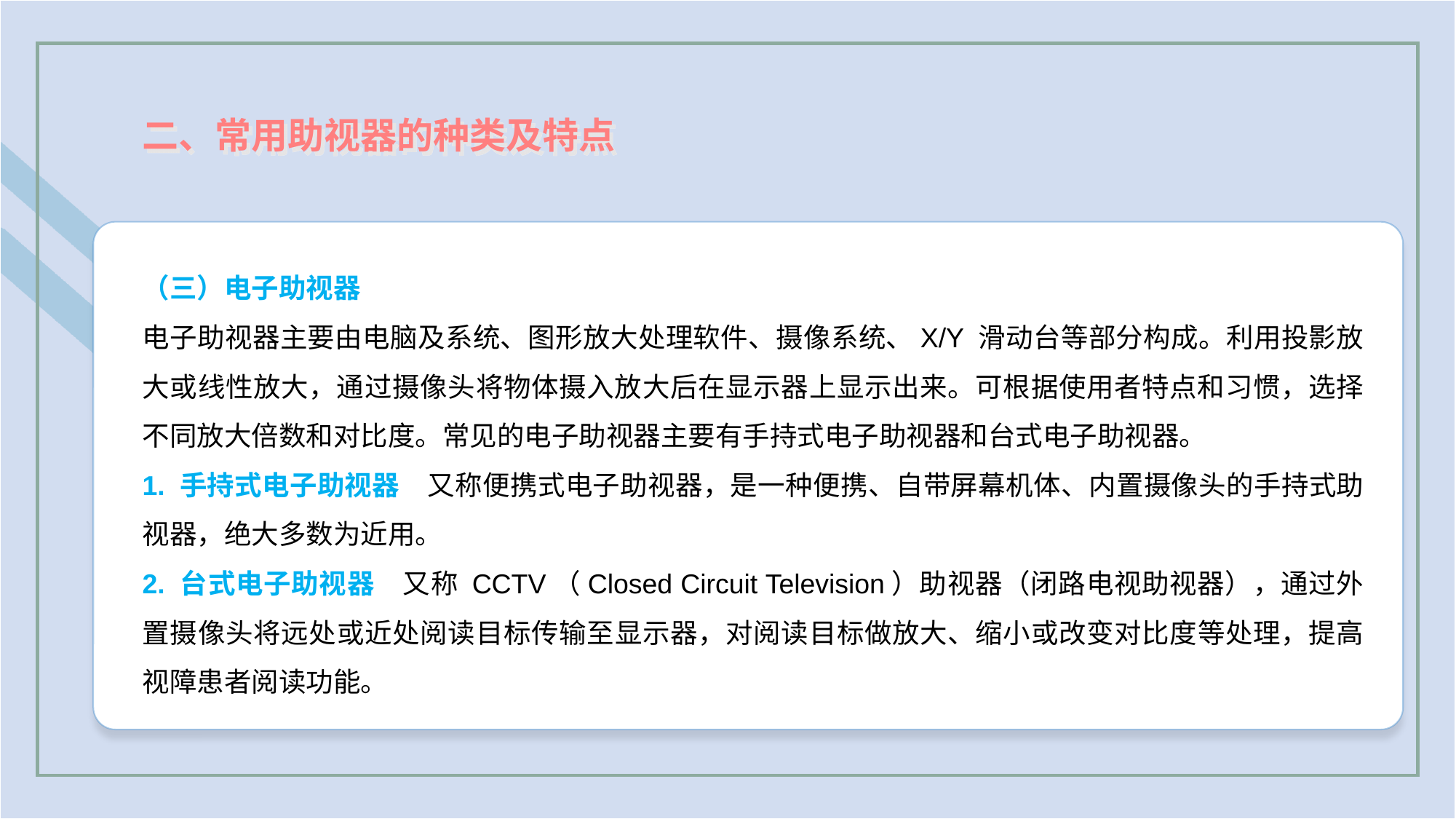

二、常用助视器的种类及特点

（三）电子助视器
电子助视器主要由电脑及系统、图形放大处理软件、摄像系统、X/Y 滑动台等部分构成。利用投影放大或线性放大，通过摄像头将物体摄入放大后在显示器上显示出来。可根据使用者特点和习惯，选择不同放大倍数和对比度。常见的电子助视器主要有手持式电子助视器和台式电子助视器。
1. 手持式电子助视器　又称便携式电子助视器，是一种便携、自带屏幕机体、内置摄像头的手持式助视器，绝大多数为近用。
2. 台式电子助视器　又称 CCTV（Closed Circuit Television）助视器（闭路电视助视器），通过外置摄像头将远处或近处阅读目标传输至显示器，对阅读目标做放大、缩小或改变对比度等处理，提高视障患者阅读功能。